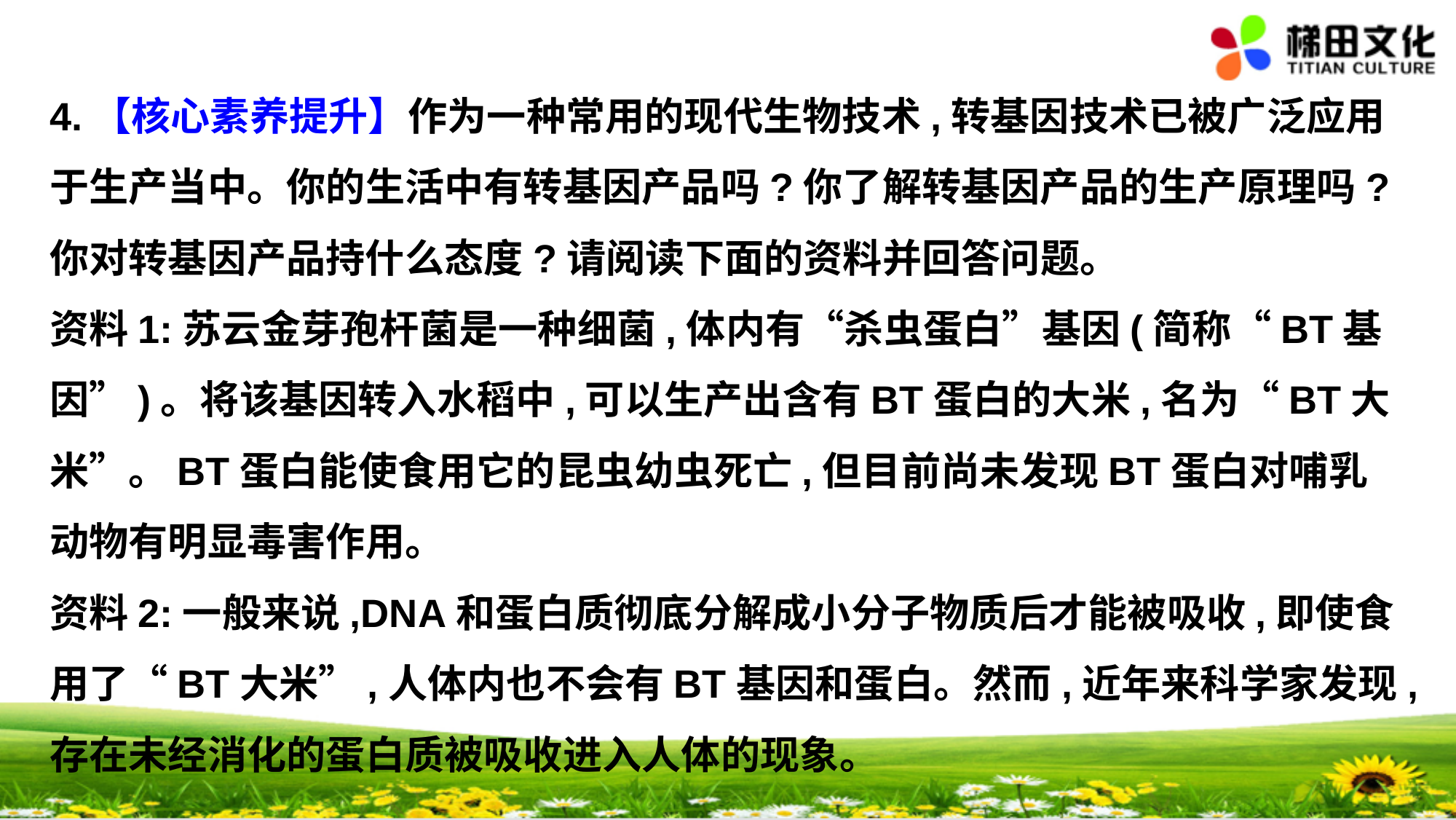

4.【核心素养提升】作为一种常用的现代生物技术,转基因技术已被广泛应用于生产当中。你的生活中有转基因产品吗?你了解转基因产品的生产原理吗?你对转基因产品持什么态度?请阅读下面的资料并回答问题。
资料1:苏云金芽孢杆菌是一种细菌,体内有“杀虫蛋白”基因(简称“BT基因”)。将该基因转入水稻中,可以生产出含有BT蛋白的大米,名为“BT大米”。BT蛋白能使食用它的昆虫幼虫死亡,但目前尚未发现BT蛋白对哺乳动物有明显毒害作用。
资料2:一般来说,DNA和蛋白质彻底分解成小分子物质后才能被吸收,即使食用了“BT大米”,人体内也不会有BT基因和蛋白。然而,近年来科学家发现,存在未经消化的蛋白质被吸收进入人体的现象。